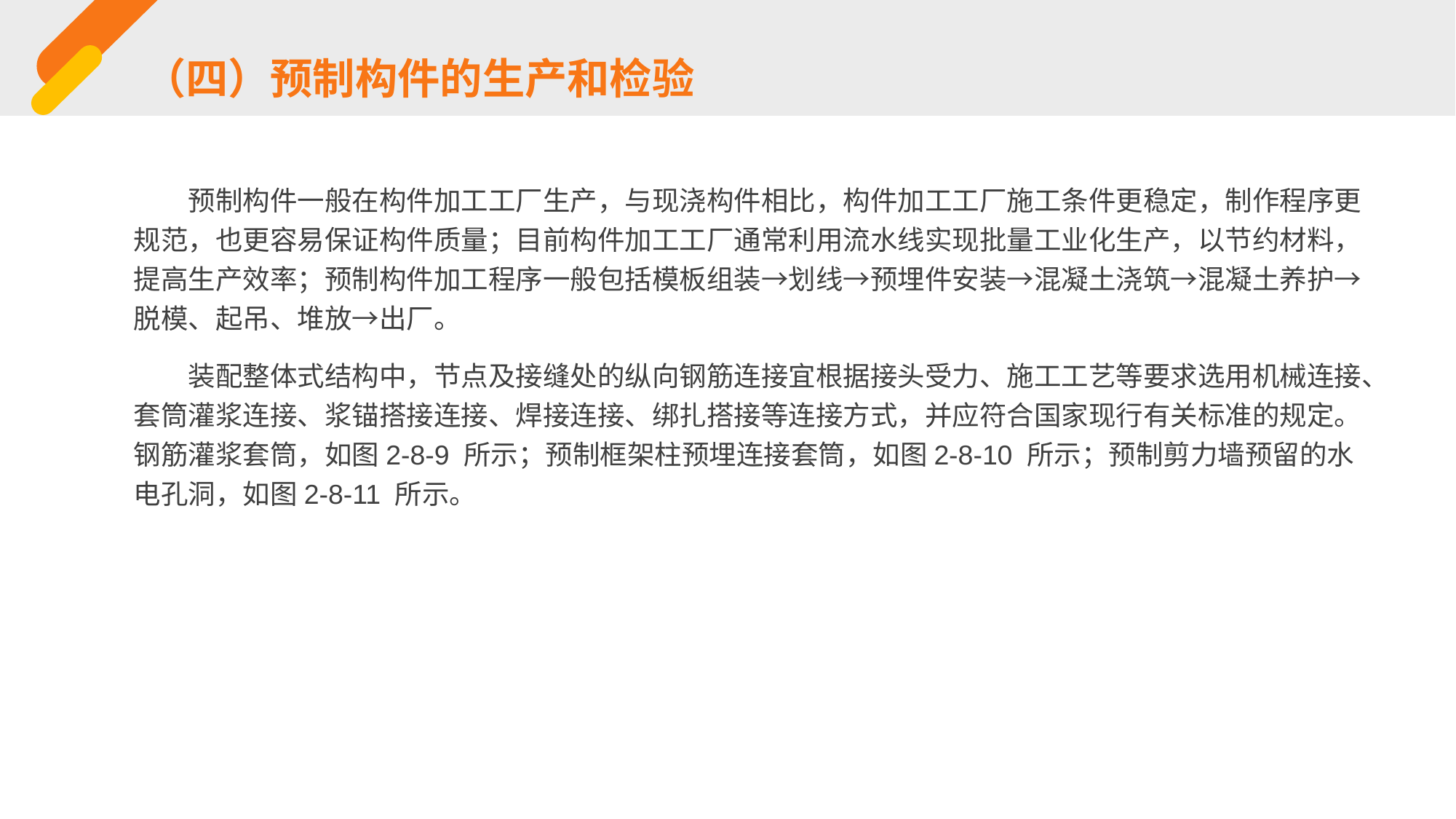

（四）预制构件的生产和检验
预制构件一般在构件加工工厂生产，与现浇构件相比，构件加工工厂施工条件更稳定，制作程序更规范，也更容易保证构件质量；目前构件加工工厂通常利用流水线实现批量工业化生产，以节约材料，提高生产效率；预制构件加工程序一般包括模板组装→划线→预埋件安装→混凝土浇筑→混凝土养护→脱模、起吊、堆放→出厂。
装配整体式结构中，节点及接缝处的纵向钢筋连接宜根据接头受力、施工工艺等要求选用机械连接、套筒灌浆连接、浆锚搭接连接、焊接连接、绑扎搭接等连接方式，并应符合国家现行有关标准的规定。钢筋灌浆套筒，如图2-8-9 所示；预制框架柱预埋连接套筒，如图2-8-10 所示；预制剪力墙预留的水电孔洞，如图2-8-11 所示。